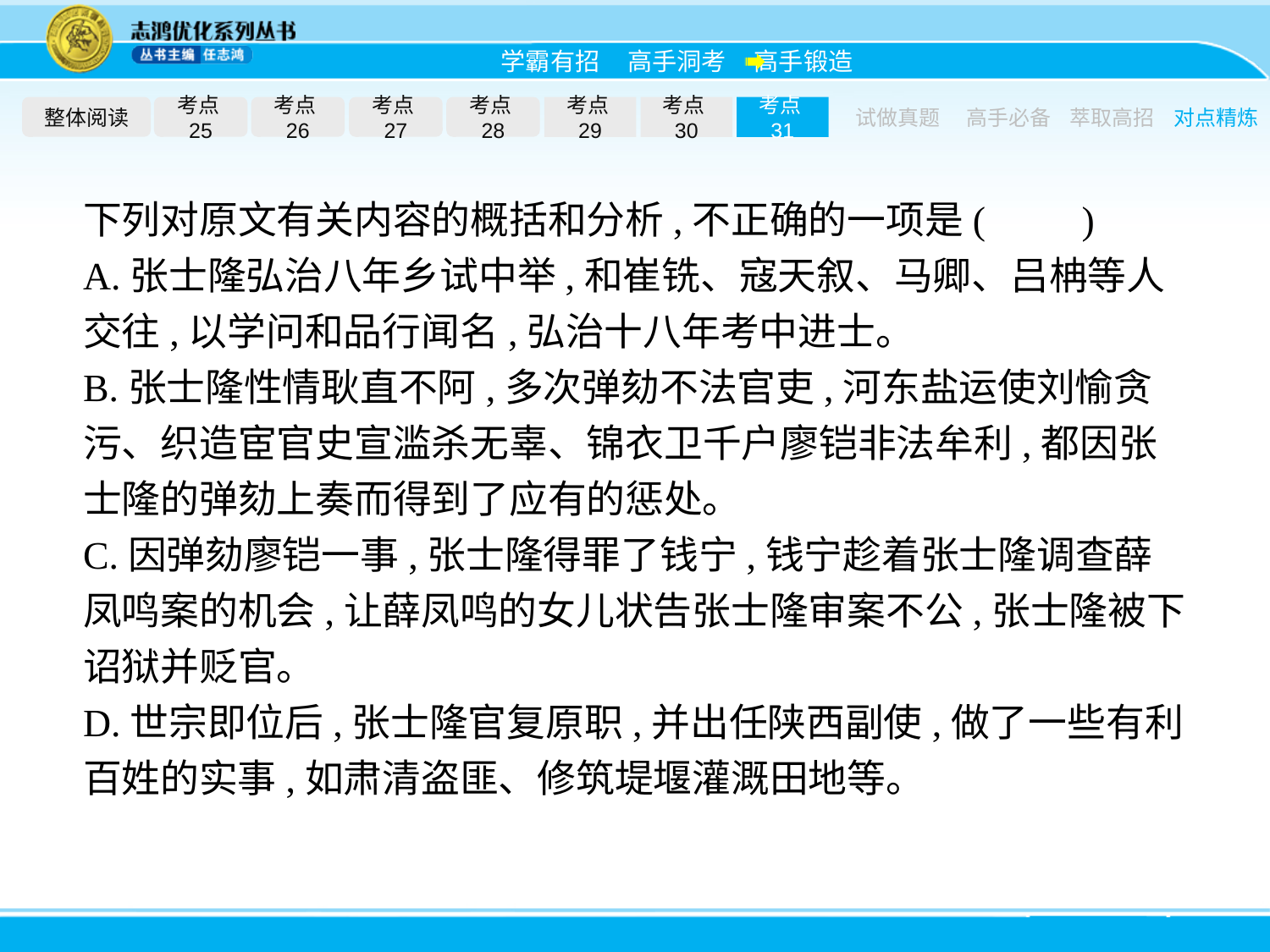

整体阅读
考点25
考点26
考点27
考点28
考点29
考点30
考点31
试做真题
高手必备
萃取高招
对点精炼
下列对原文有关内容的概括和分析,不正确的一项是(　　)
A.张士隆弘治八年乡试中举,和崔铣、寇天叙、马卿、吕柟等人交往,以学问和品行闻名,弘治十八年考中进士。
B.张士隆性情耿直不阿,多次弹劾不法官吏,河东盐运使刘愉贪污、织造宦官史宣滥杀无辜、锦衣卫千户廖铠非法牟利,都因张士隆的弹劾上奏而得到了应有的惩处。
C.因弹劾廖铠一事,张士隆得罪了钱宁,钱宁趁着张士隆调查薛凤鸣案的机会,让薛凤鸣的女儿状告张士隆审案不公,张士隆被下诏狱并贬官。
D.世宗即位后,张士隆官复原职,并出任陕西副使,做了一些有利百姓的实事,如肃清盗匪、修筑堤堰灌溉田地等。